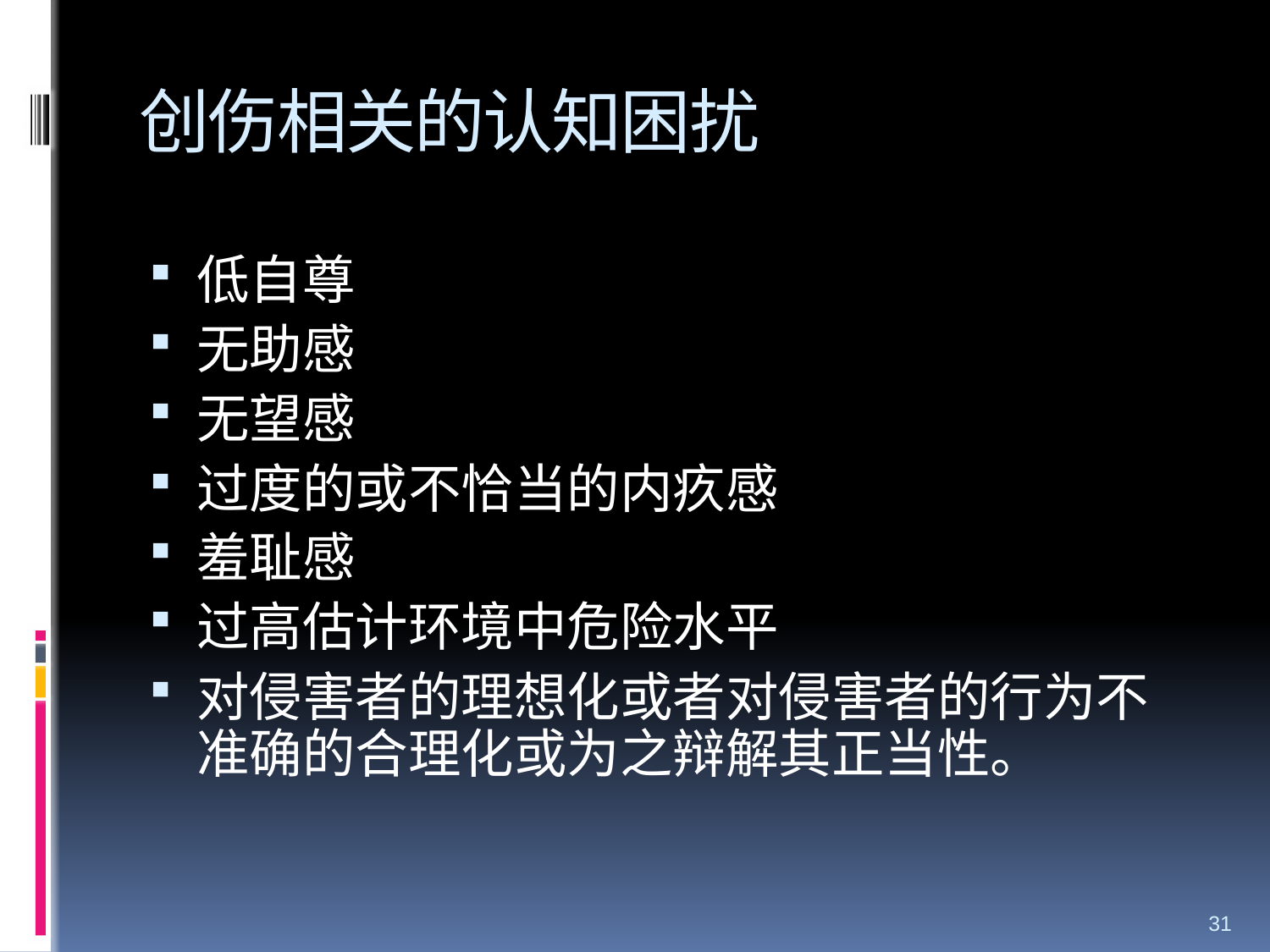

# 创伤相关的认知困扰
低自尊
无助感
无望感
过度的或不恰当的内疚感
羞耻感
过高估计环境中危险水平
对侵害者的理想化或者对侵害者的行为不准确的合理化或为之辩解其正当性。
31